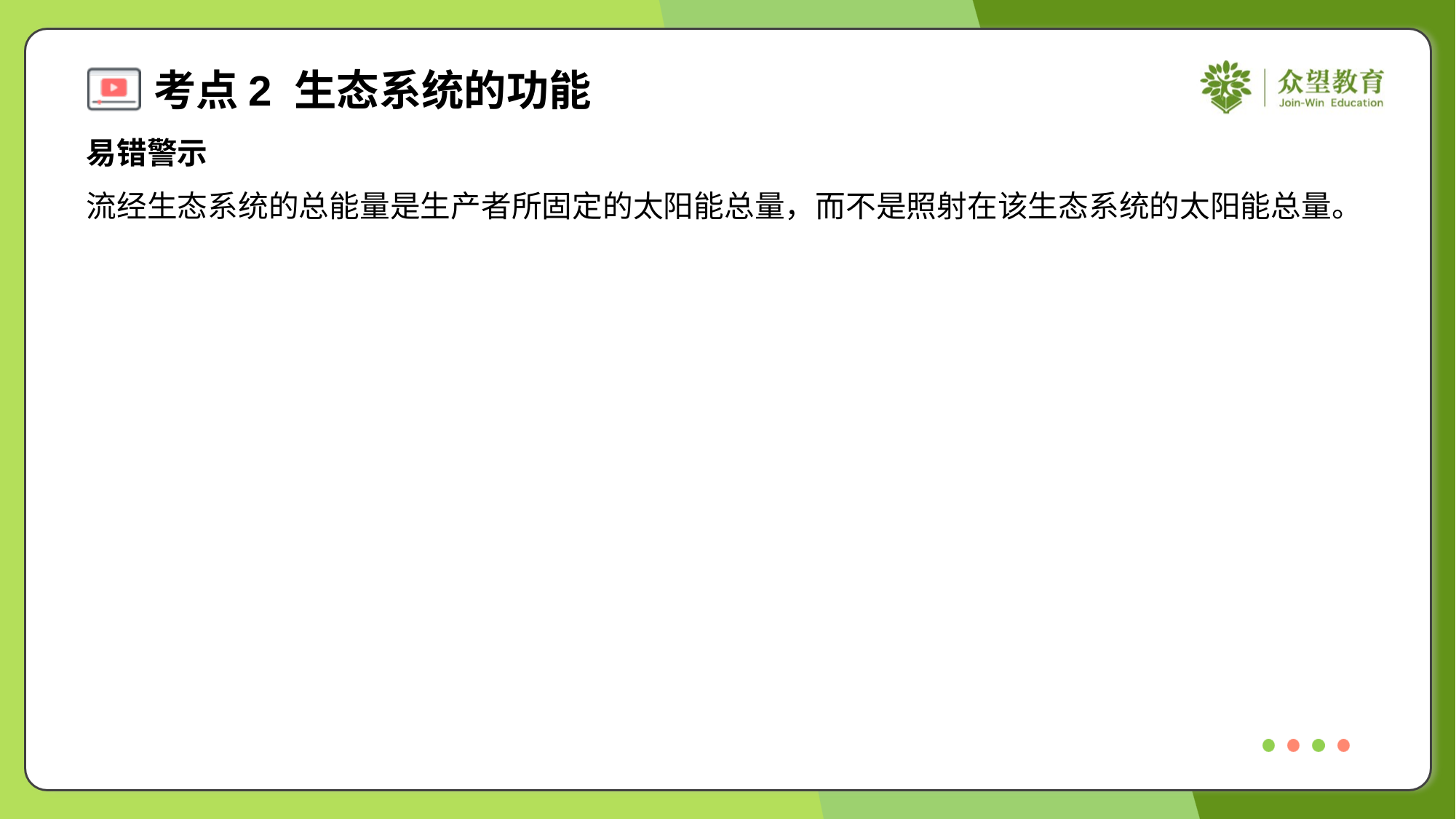

易错警示
流经生态系统的总能量是生产者所固定的太阳能总量，而不是照射在该生态系统的太阳能总量。